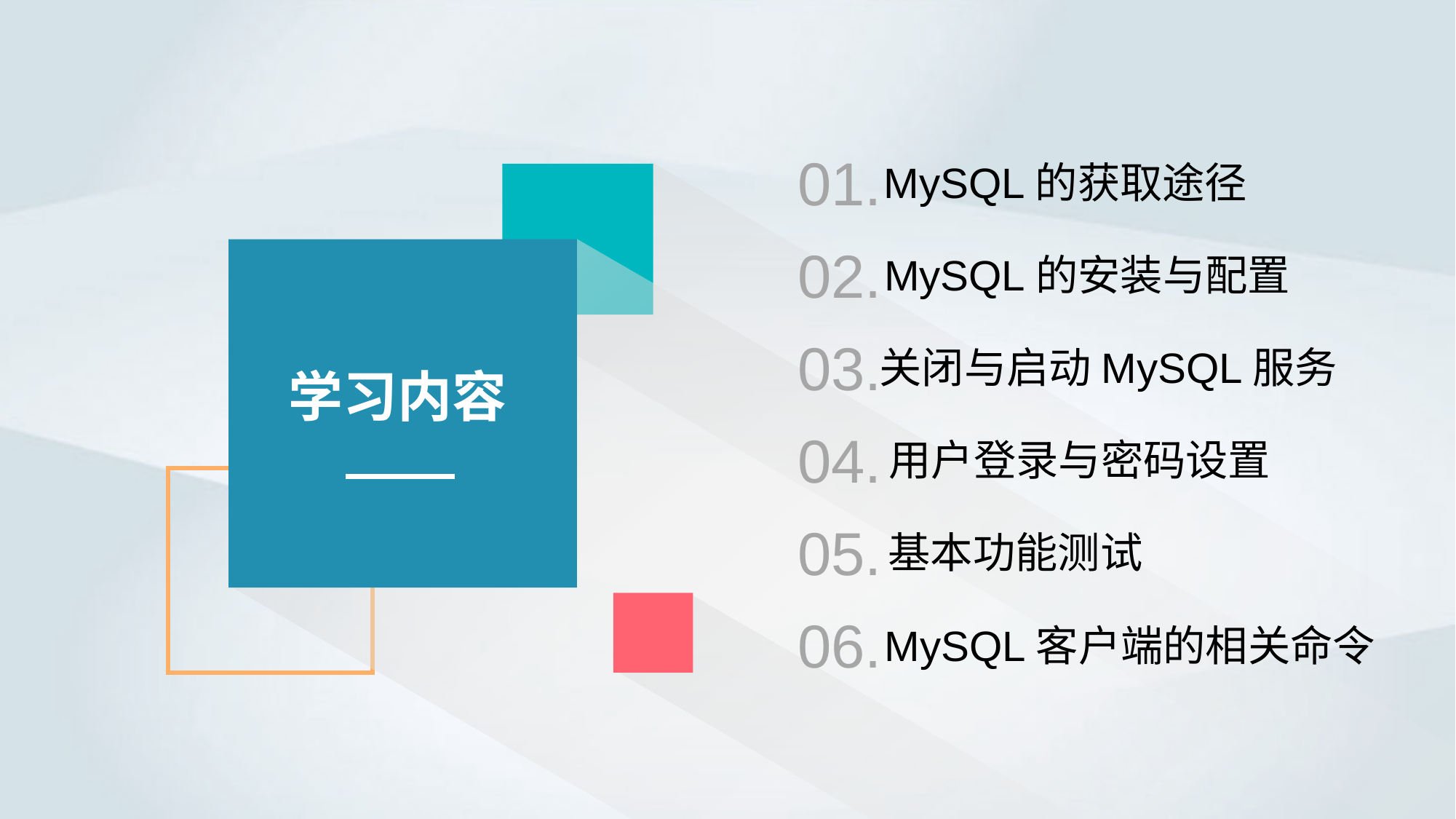

01.
MySQL的获取途径

02.
MySQL的安装与配置

03.
关闭与启动MySQL服务
学习内容
04.
用户登录与密码设置

05.
基本功能测试

06.
MySQL客户端的相关命令